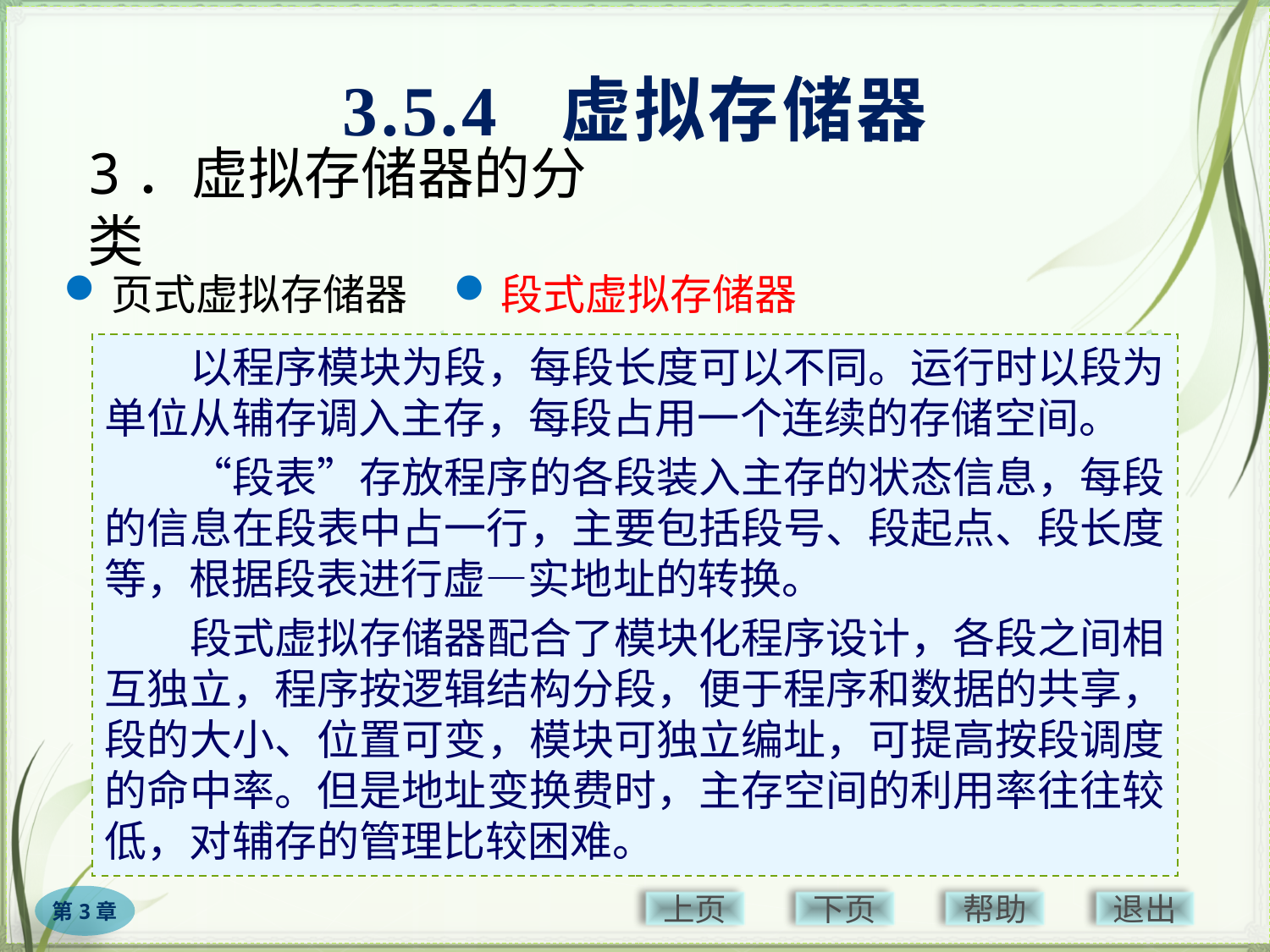

3.5.4  虚拟存储器
# 3．虚拟存储器的分类
页式虚拟存储器
段式虚拟存储器
　　以程序模块为段，每段长度可以不同。运行时以段为单位从辅存调入主存，每段占用一个连续的存储空间。
　　“段表”存放程序的各段装入主存的状态信息，每段的信息在段表中占一行，主要包括段号、段起点、段长度等，根据段表进行虚—实地址的转换。
　　段式虚拟存储器配合了模块化程序设计，各段之间相互独立，程序按逻辑结构分段，便于程序和数据的共享，段的大小、位置可变，模块可独立编址，可提高按段调度的命中率。但是地址变换费时，主存空间的利用率往往较低，对辅存的管理比较困难。
段页式虚拟存储器